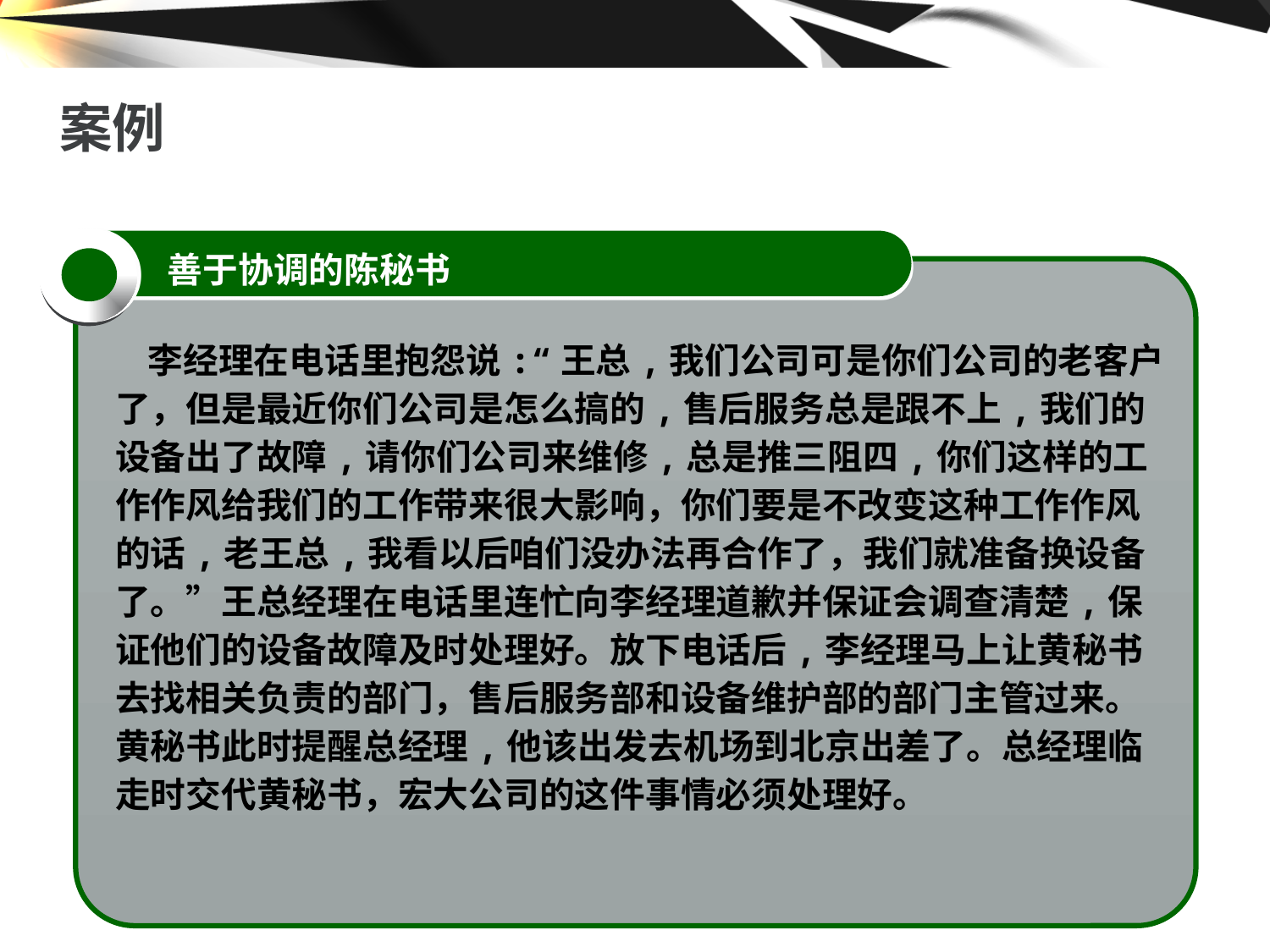

# 案例

善于协调的陈秘书

   李经理在电话里抱怨说:“王总,我们公司可是你们公司的老客户了，但是最近你们公司是怎么搞的,售后服务总是跟不上,我们的设备出了故障,请你们公司来维修,总是推三阻四,你们这样的工作作风给我们的工作带来很大影响，你们要是不改变这种工作作风的话,老王总,我看以后咱们没办法再合作了，我们就准备换设备了。”王总经理在电话里连忙向李经理道歉并保证会调查清楚,保证他们的设备故障及时处理好。放下电话后,李经理马上让黄秘书去找相关负责的部门，售后服务部和设备维护部的部门主管过来。黄秘书此时提醒总经理,他该出发去机场到北京出差了。总经理临走时交代黄秘书，宏大公司的这件事情必须处理好。